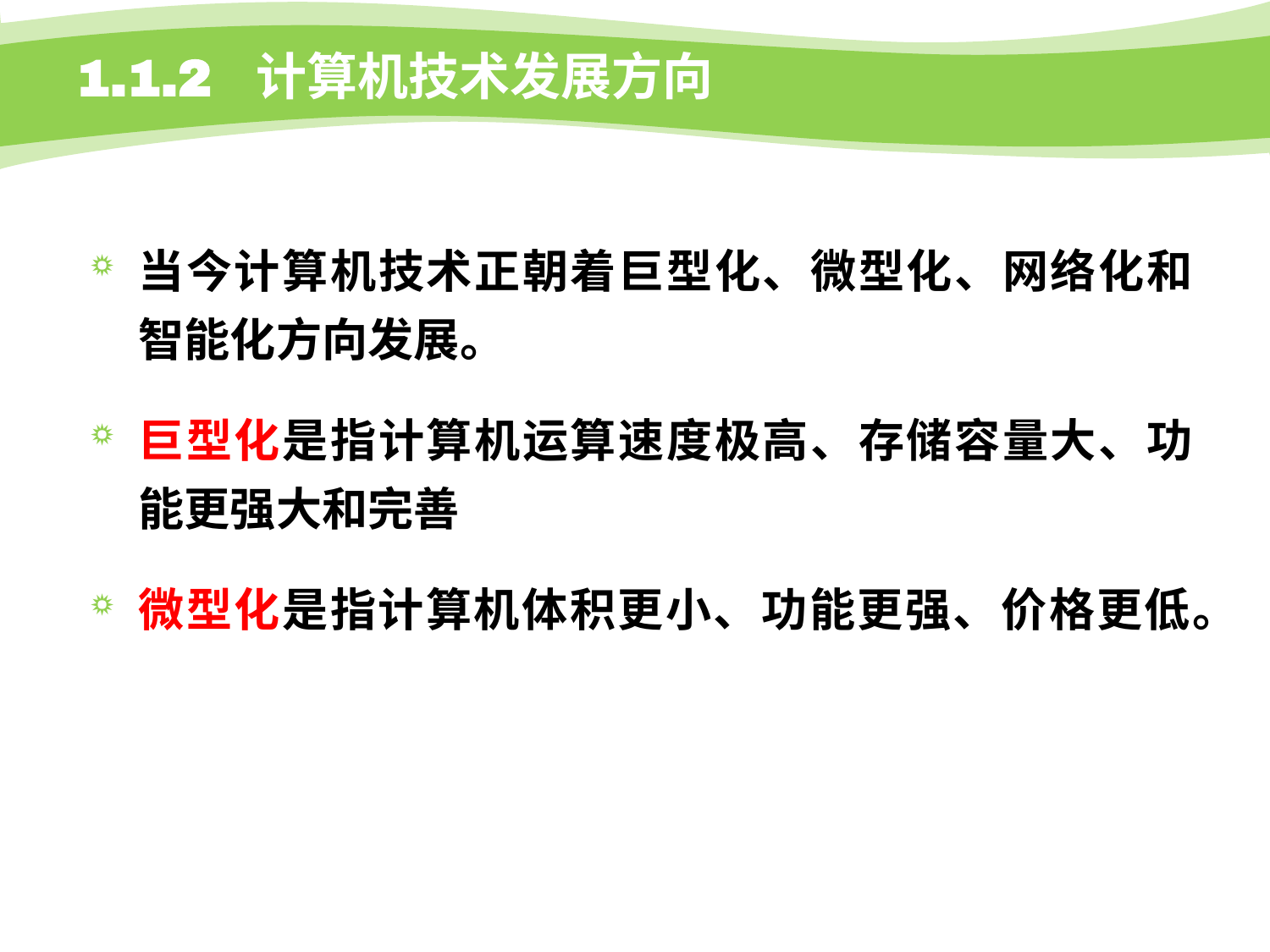

# 1.1.2  计算机技术发展方向
当今计算机技术正朝着巨型化、微型化、网络化和智能化方向发展。
巨型化是指计算机运算速度极高、存储容量大、功能更强大和完善
微型化是指计算机体积更小、功能更强、价格更低。